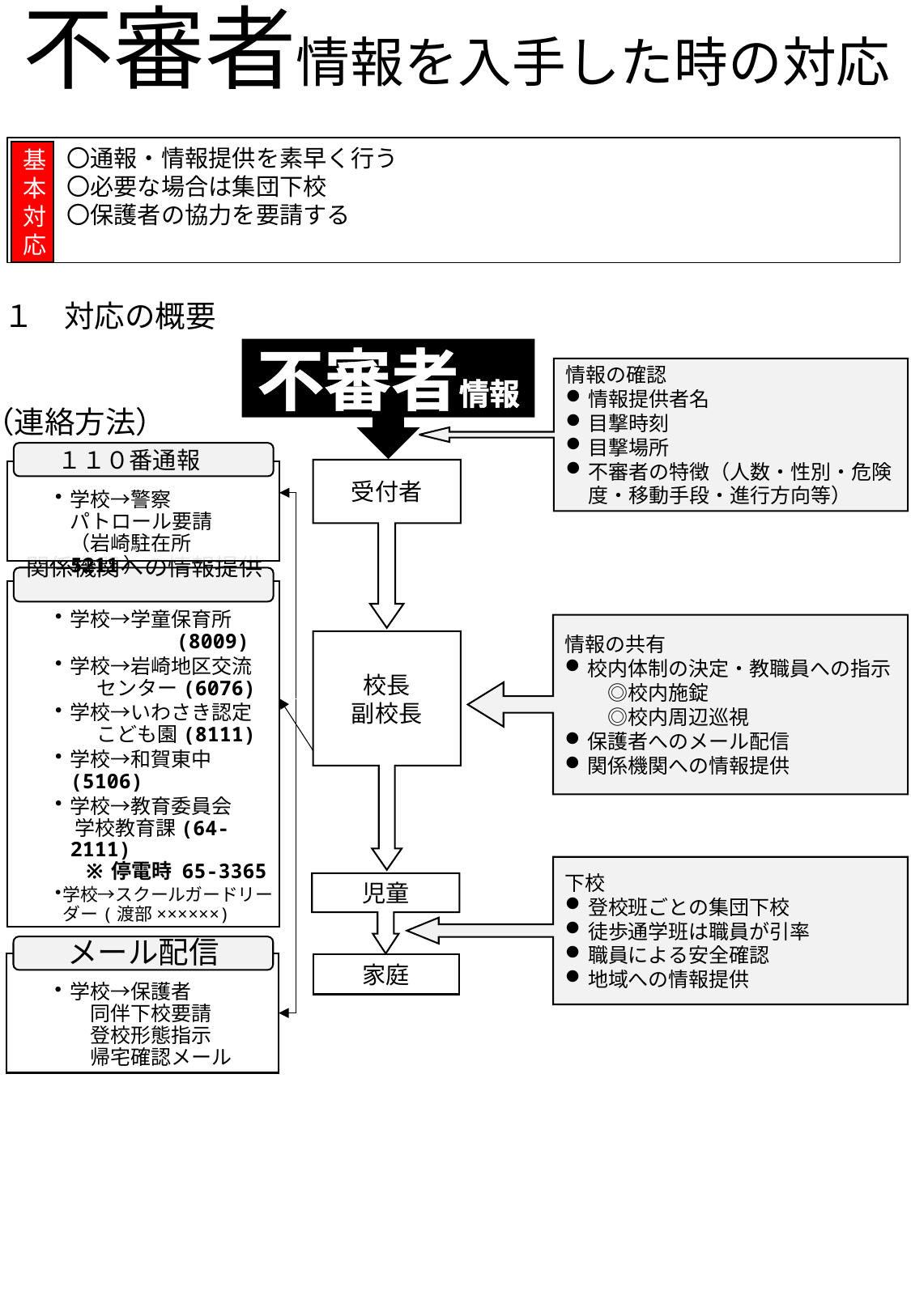

不審者情報を入手した時の対応
　　〇通報・情報提供を素早く行う
　　〇必要な場合は集団下校
　　〇保護者の協力を要請する

基本対応
学校→警察
パトロール要請
（岩崎駐在所 5211）

１１０番通報
１　対応の概要
不審者情報
情報の確認
情報提供者名
目撃時刻
目撃場所
不審者の特徴（人数・性別・危険度・移動手段・進行方向等）
（連絡方法）
受付者
学校→学童保育所
　　　　　(8009)
学校→岩崎地区交流
      センター(6076)
学校→いわさき認定
      こども園(8111)
学校→和賀東中(5106)
学校→教育委員会
 学校教育課(64-2111)
 ※停電時 65-3365
学校→スクールガードリーダー(渡部××××××)
関係機関への情報提供
情報の共有
校内体制の決定・教職員への指示
　◎校内施錠
　◎校内周辺巡視
保護者へのメール配信
関係機関への情報提供
校長
副校長
下校
登校班ごとの集団下校
徒歩通学班は職員が引率
職員による安全確認
地域への情報提供
児童

メール配信
学校→保護者
　同伴下校要請
　登校形態指示
　帰宅確認メール

家庭